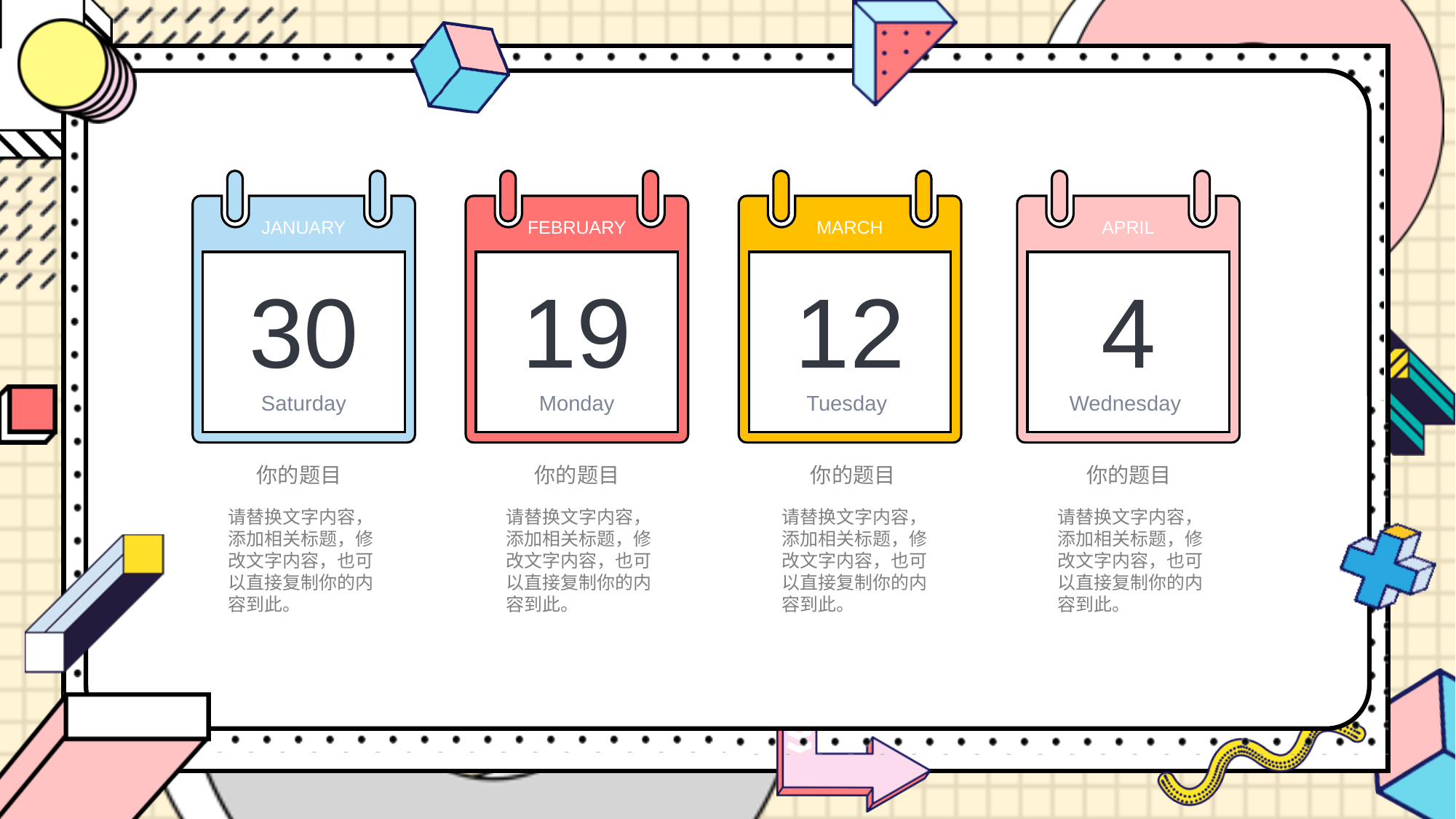

JANUARY
FEBRUARY
MARCH
APRIL
30
19
12
4
Saturday
Monday
Tuesday
Wednesday
你的题目

你的题目
你的题目
你的题目

请替换文字内容，添加相关标题，修改文字内容，也可以直接复制你的内容到此。
请替换文字内容，添加相关标题，修改文字内容，也可以直接复制你的内容到此。
请替换文字内容，添加相关标题，修改文字内容，也可以直接复制你的内容到此。
请替换文字内容，添加相关标题，修改文字内容，也可以直接复制你的内容到此。